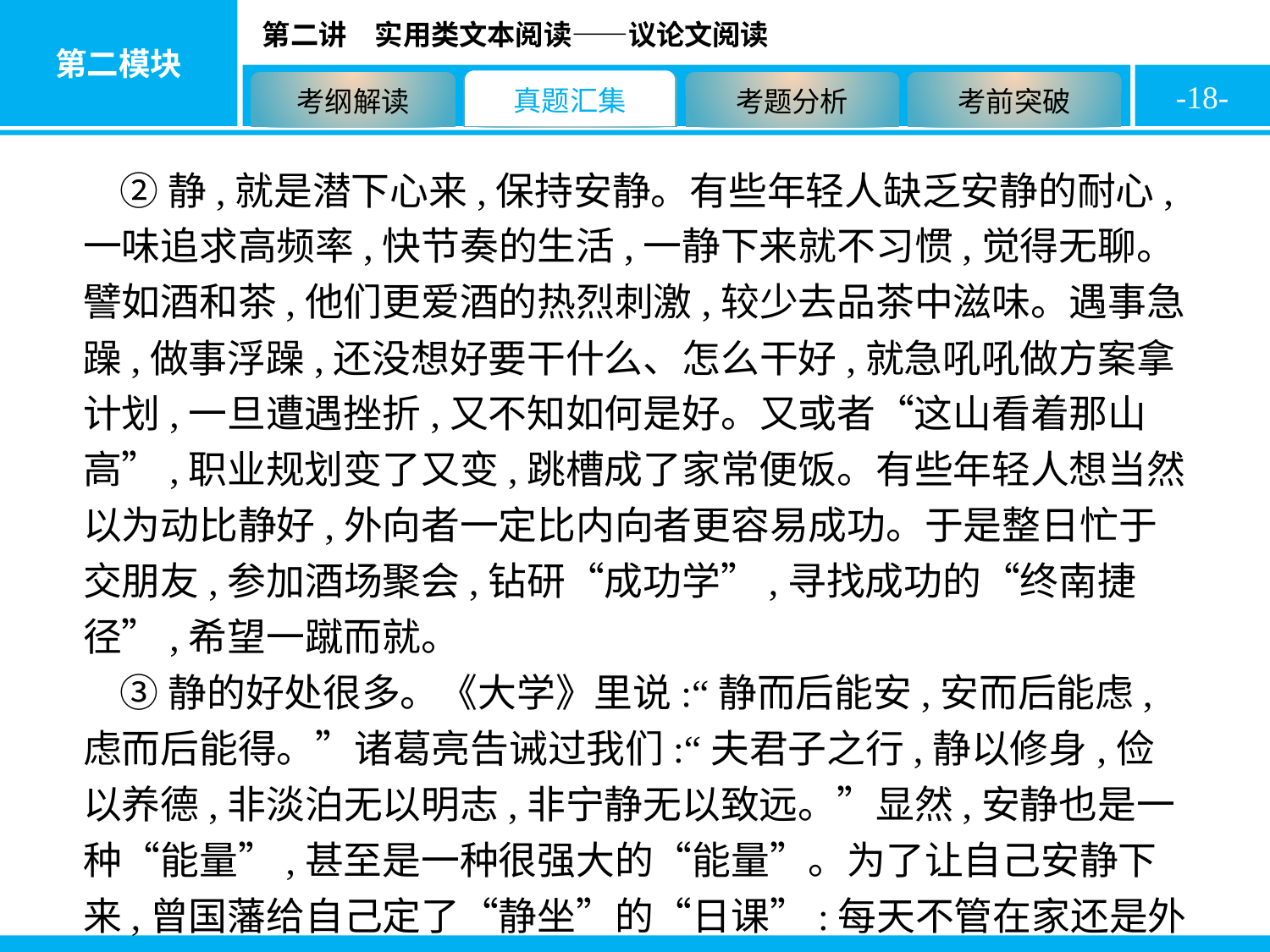

-18-
②静,就是潜下心来,保持安静。有些年轻人缺乏安静的耐心,一味追求高频率,快节奏的生活,一静下来就不习惯,觉得无聊。譬如酒和茶,他们更爱酒的热烈刺激,较少去品茶中滋味。遇事急躁,做事浮躁,还没想好要干什么、怎么干好,就急吼吼做方案拿计划,一旦遭遇挫折,又不知如何是好。又或者“这山看着那山高”,职业规划变了又变,跳槽成了家常便饭。有些年轻人想当然以为动比静好,外向者一定比内向者更容易成功。于是整日忙于交朋友,参加酒场聚会,钻研“成功学”,寻找成功的“终南捷径”,希望一蹴而就。
③静的好处很多。《大学》里说:“静而后能安,安而后能虑,虑而后能得。”诸葛亮告诫过我们:“夫君子之行,静以修身,俭以养德,非淡泊无以明志,非宁静无以致远。”显然,安静也是一种“能量”,甚至是一种很强大的“能量”。为了让自己安静下来,曾国藩给自己定了“静坐”的“日课”:每天不管在家还是外出,总要独坐两小时。